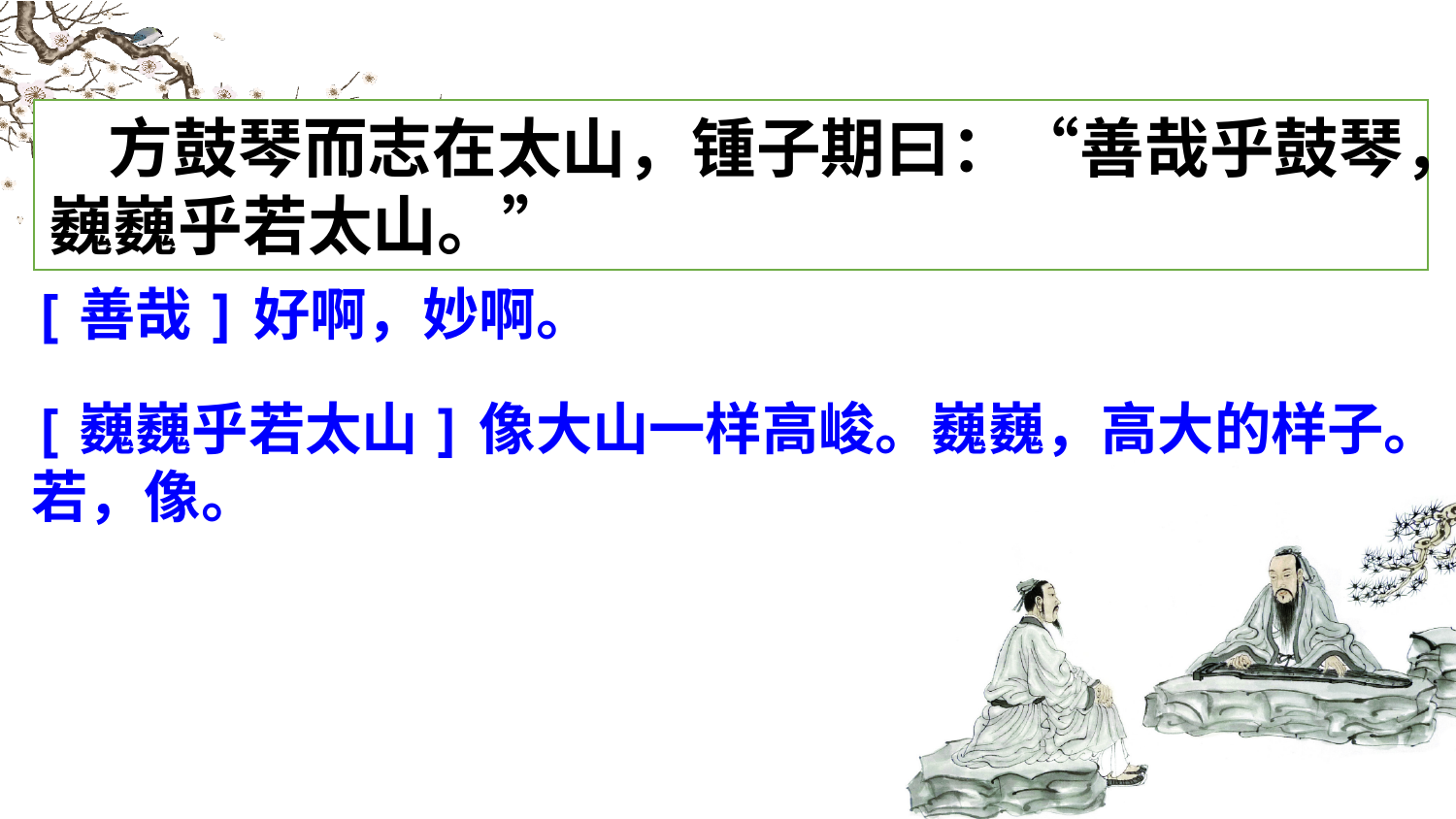

方鼓琴而志在太山，锺子期曰：“善哉乎鼓琴，巍巍乎若太山。”
[善哉]好啊，妙啊。
[巍巍乎若太山]像大山一样高峻。巍巍，高大的样子。若，像。